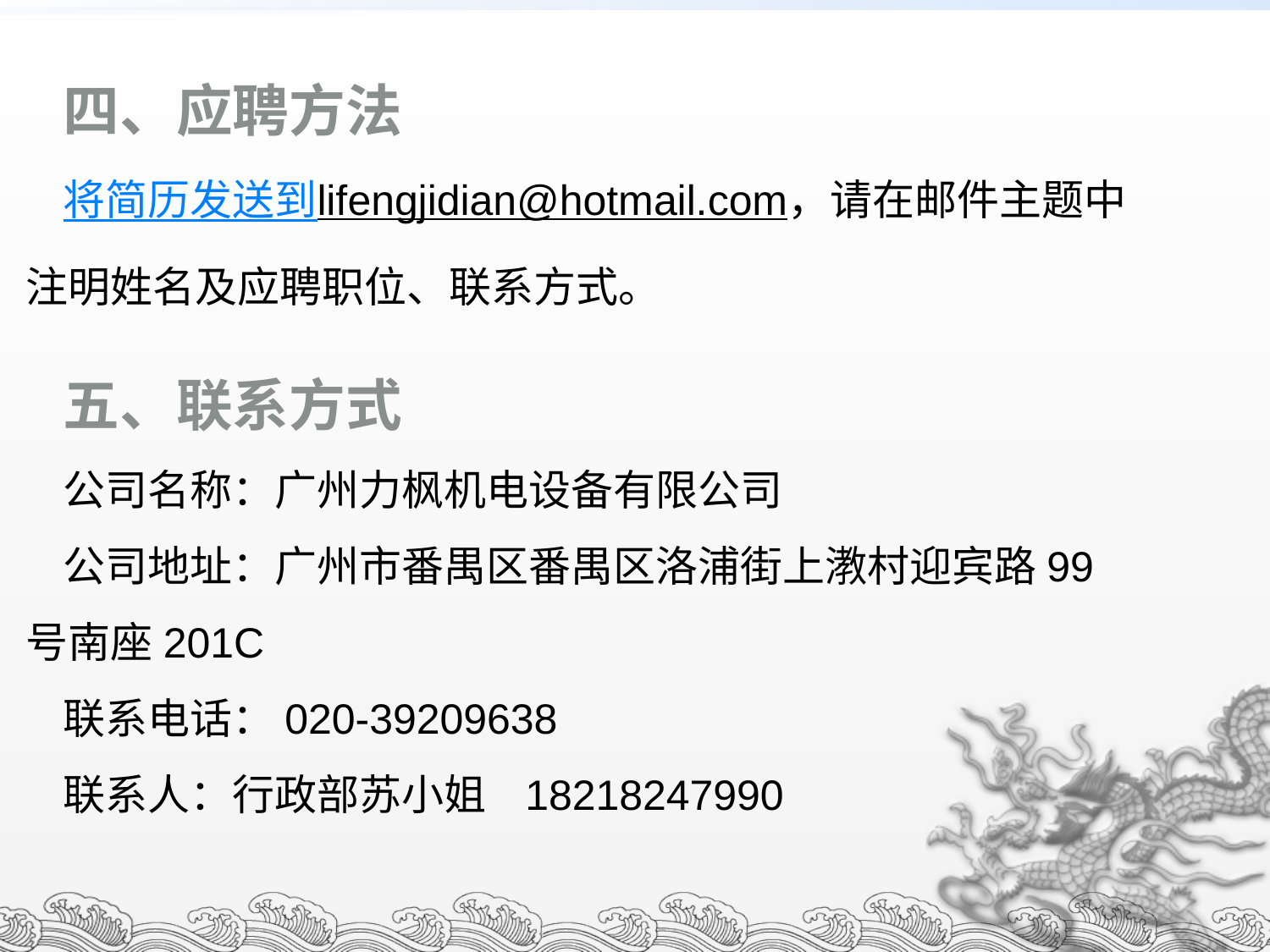

四、应聘方法
将简历发送到lifengjidian@hotmail.com，请在邮件主题中注明姓名及应聘职位、联系方式。

五、联系方式
公司名称：广州力枫机电设备有限公司
公司地址：广州市番禺区番禺区洛浦街上漖村迎宾路99号南座201C
联系电话：020-39209638
联系人：行政部苏小姐   18218247990